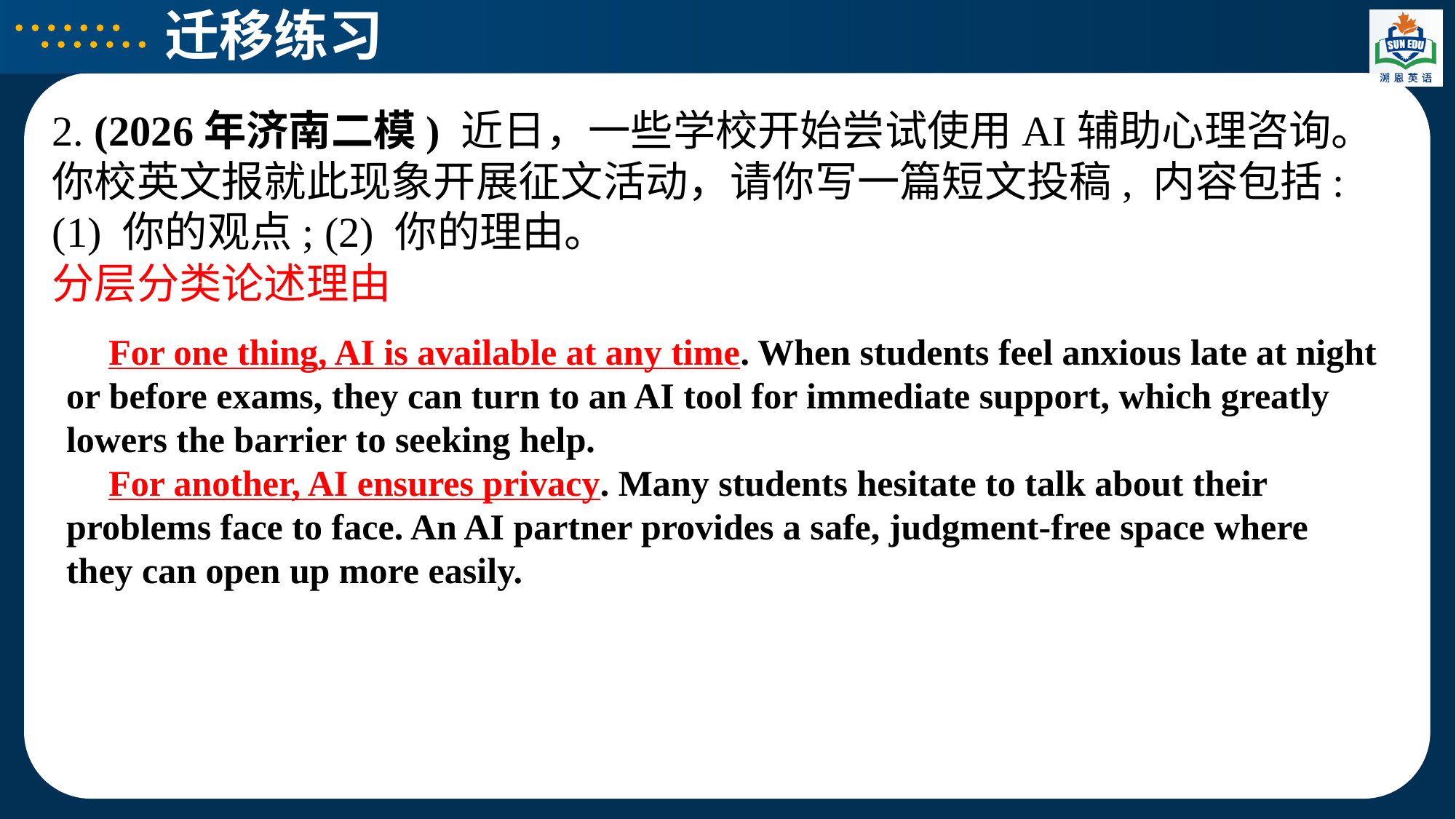

迁移练习

2. (2026年济南二模) 近日，一些学校开始尝试使用AI辅助心理咨询。你校英文报就此现象开展征文活动，请你写一篇短文投稿, 内容包括: (1) 你的观点; (2) 你的理由。
分层分类论述理由
For one thing, AI is available at any time. When students feel anxious late at night or before exams, they can turn to an AI tool for immediate support, which greatly lowers the barrier to seeking help.
For another, AI ensures privacy. Many students hesitate to talk about their problems face to face. An AI partner provides a safe, judgment‑free space where they can open up more easily.